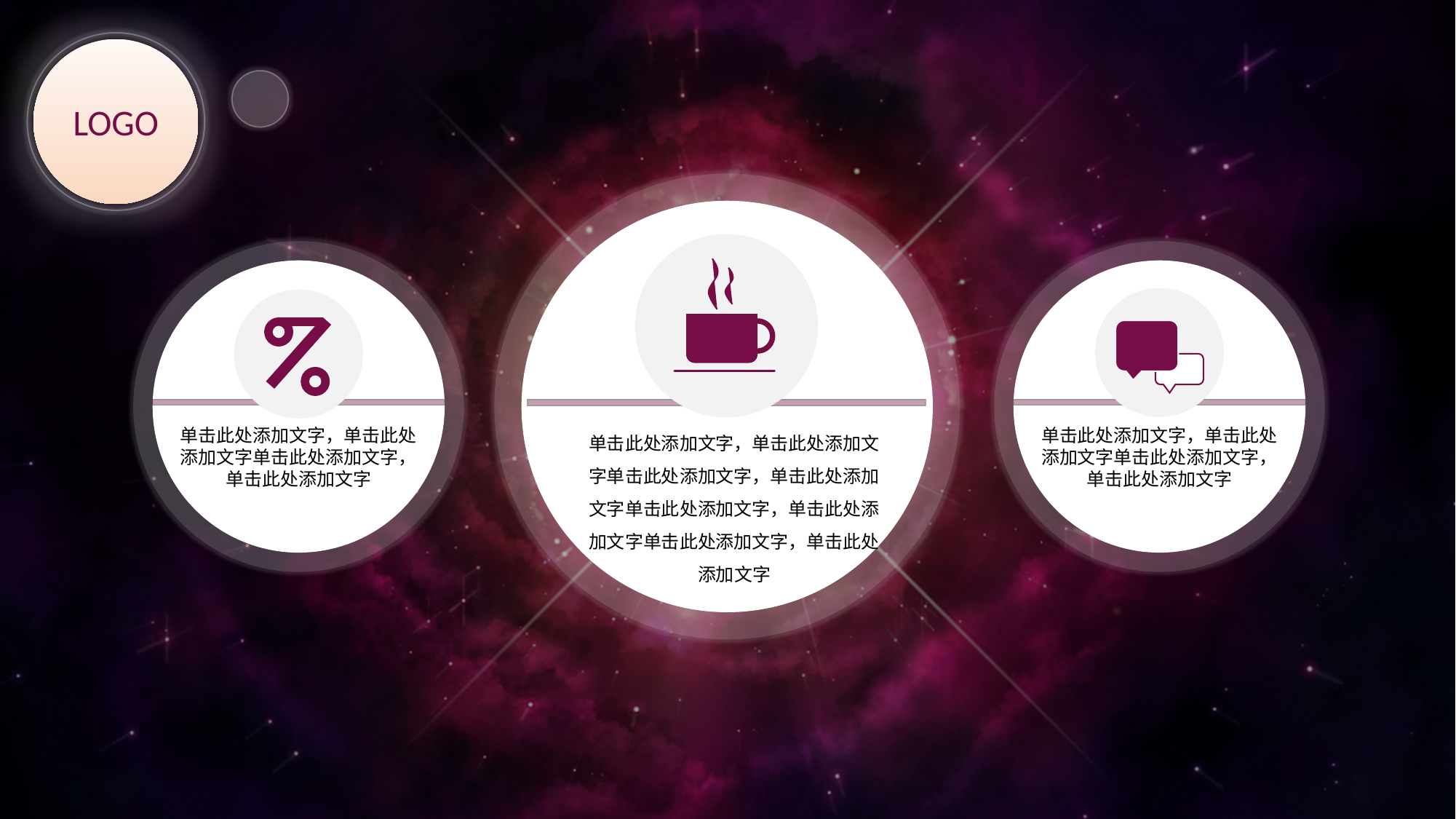

LOGO

单击此处添加文字，单击此处添加文字单击此处添加文字，单击此处添加文字单击此处添加文字，单击此处添加文字单击此处添加文字，单击此处添加文字
单击此处添加文字，单击此处添加文字单击此处添加文字，单击此处添加文字
单击此处添加文字，单击此处添加文字单击此处添加文字，单击此处添加文字